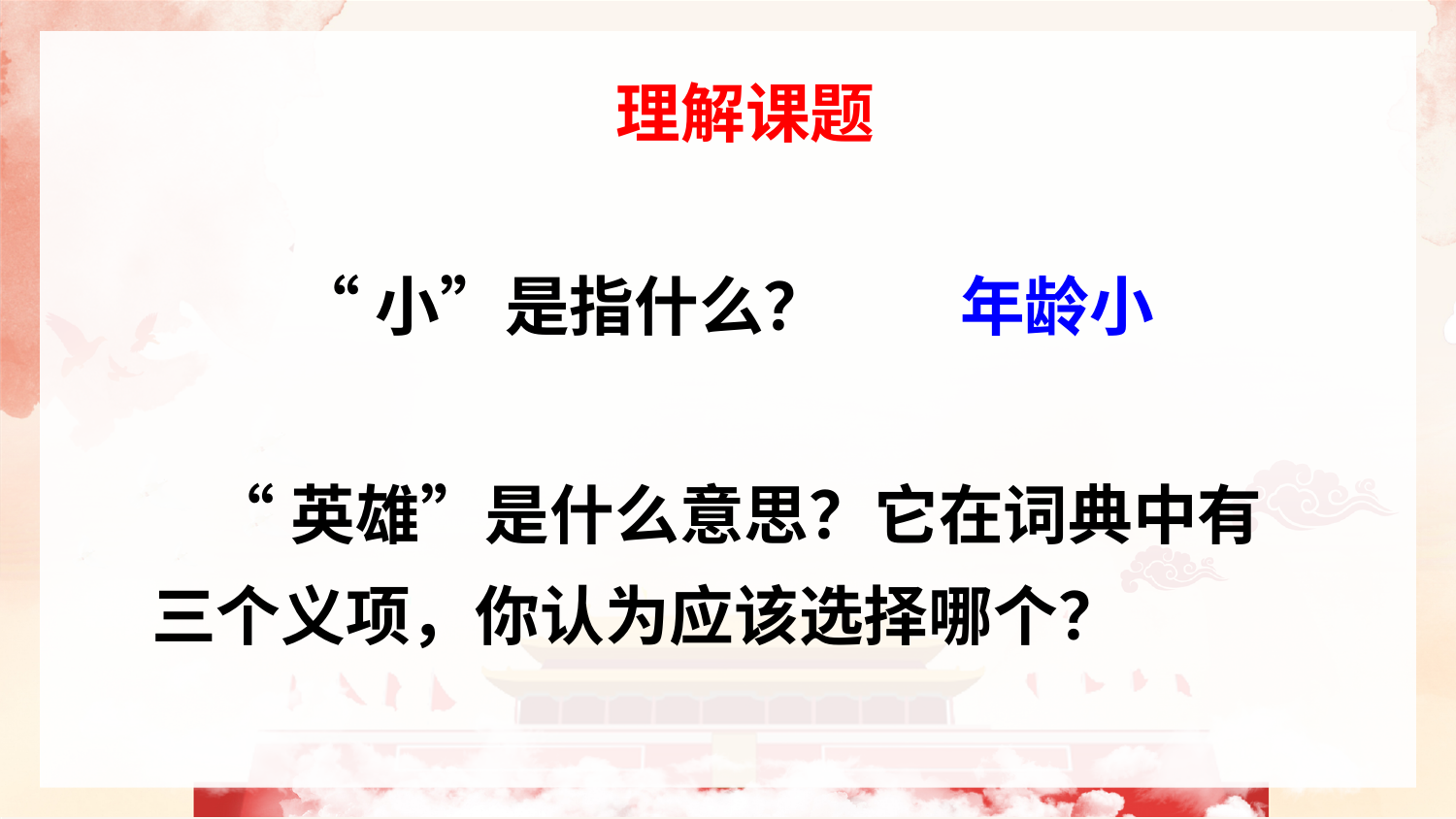

理解课题
“小”是指什么？
年龄小
    “英雄”是什么意思？它在词典中有三个义项，你认为应该选择哪个？